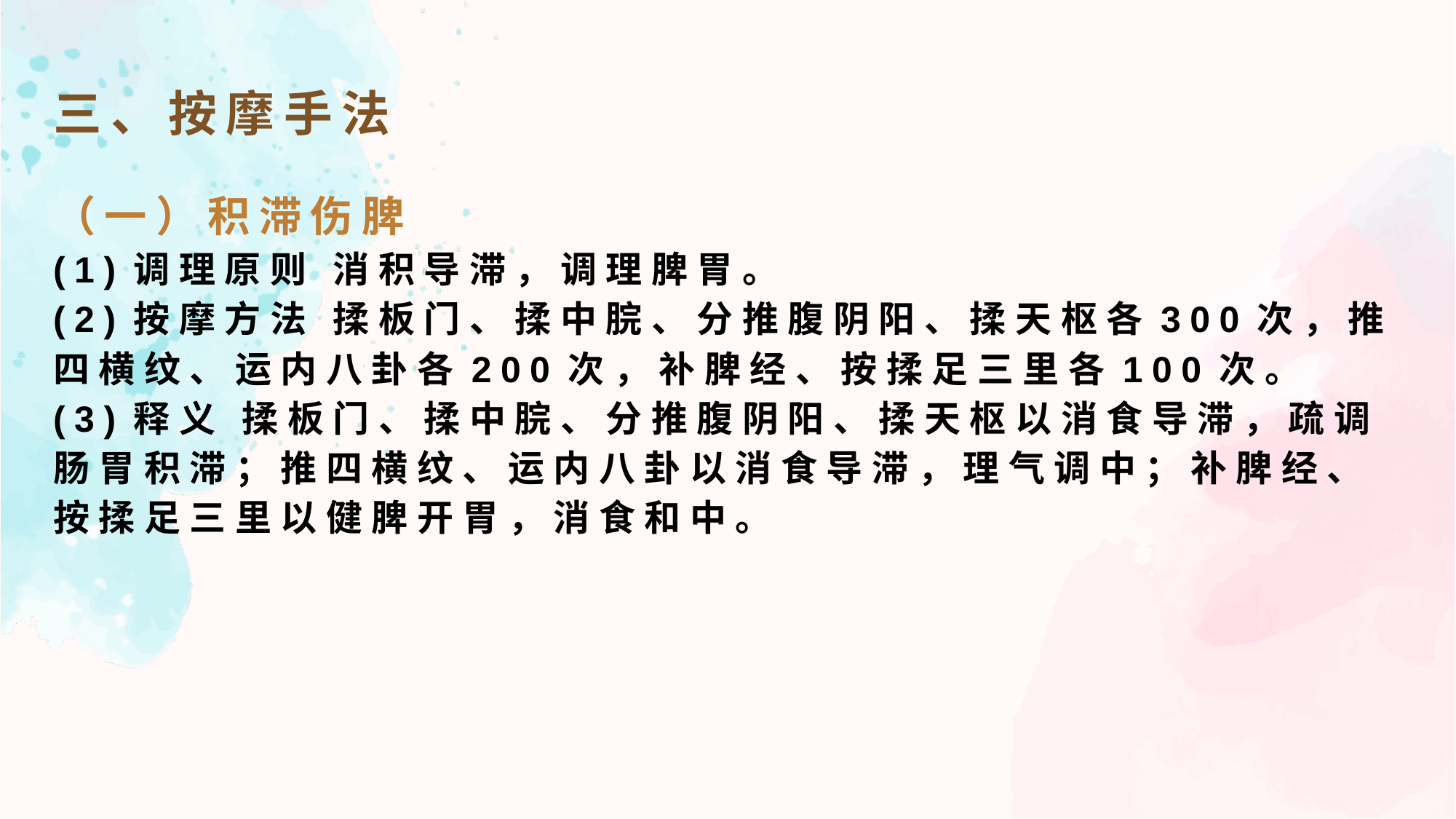

三、按摩手法

（一）积滞伤脾
(1)调理原则 消积导滞，调理脾胃。
(2)按摩方法 揉板门、揉中脘、分推腹阴阳、揉天枢各300次，推四横纹、运内八卦各200次，补脾经、按揉足三里各100次。
(3)释义 揉板门、揉中脘、分推腹阴阳、揉天枢以消食导滞，疏调肠胃积滞；推四横纹、运内八卦以消食导滞，理气调中；补脾经、按揉足三里以健脾开胃，消食和中。